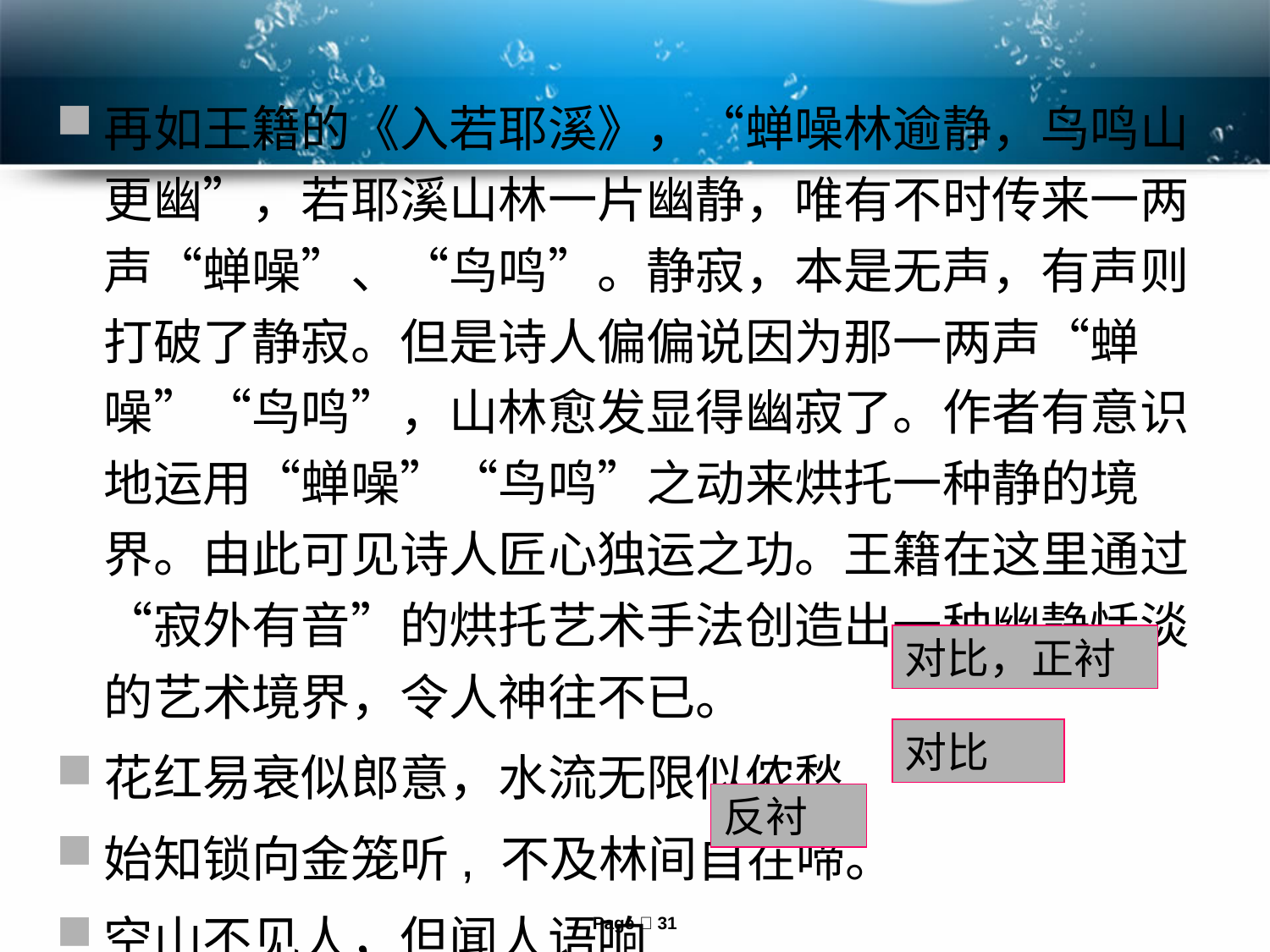

再如王籍的《入若耶溪》，“蝉噪林逾静，鸟鸣山更幽”，若耶溪山林一片幽静，唯有不时传来一两声“蝉噪”、“鸟鸣”。静寂，本是无声，有声则打破了静寂。但是诗人偏偏说因为那一两声“蝉噪”“鸟鸣”，山林愈发显得幽寂了。作者有意识地运用“蝉噪”“鸟鸣”之动来烘托一种静的境界。由此可见诗人匠心独运之功。王籍在这里通过“寂外有音”的烘托艺术手法创造出一种幽静恬淡的艺术境界，令人神往不已。
花红易衰似郎意，水流无限似侬愁
始知锁向金笼听, 不及林间自在啼。
空山不见人，但闻人语响
对比，正衬
对比
反衬